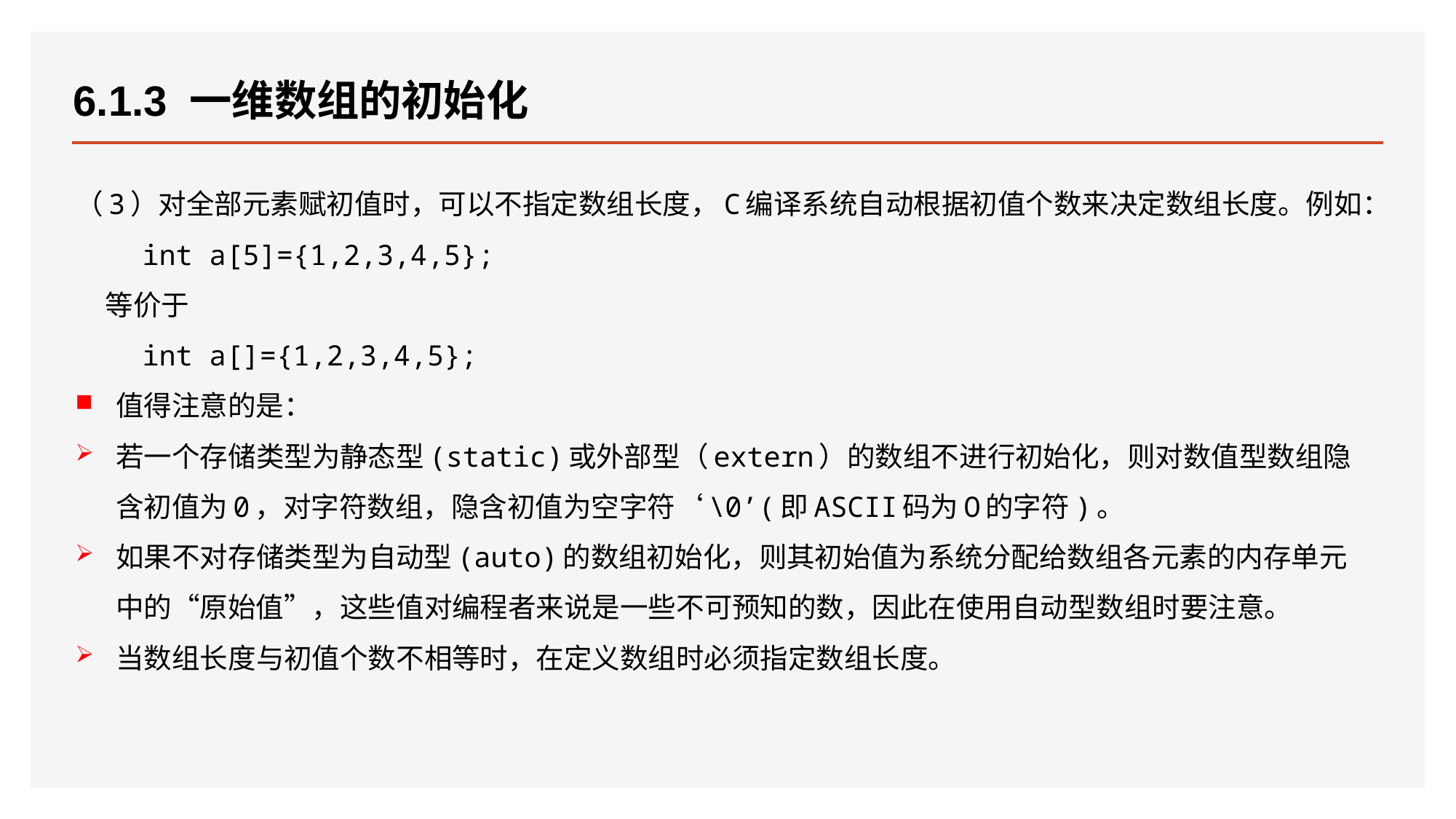

# 6.1.3 一维数组的初始化
（3）对全部元素赋初值时，可以不指定数组长度，C编译系统自动根据初值个数来决定数组长度。例如：
    int a[5]={1,2,3,4,5};
    等价于
    int a[]={1,2,3,4,5};
值得注意的是：
若一个存储类型为静态型(static)或外部型（extern）的数组不进行初始化，则对数值型数组隐含初值为0，对字符数组，隐含初值为空字符‘\0’(即ASCII码为O的字符)。
如果不对存储类型为自动型(auto)的数组初始化，则其初始值为系统分配给数组各元素的内存单元中的“原始值”，这些值对编程者来说是一些不可预知的数，因此在使用自动型数组时要注意。
当数组长度与初值个数不相等时，在定义数组时必须指定数组长度。